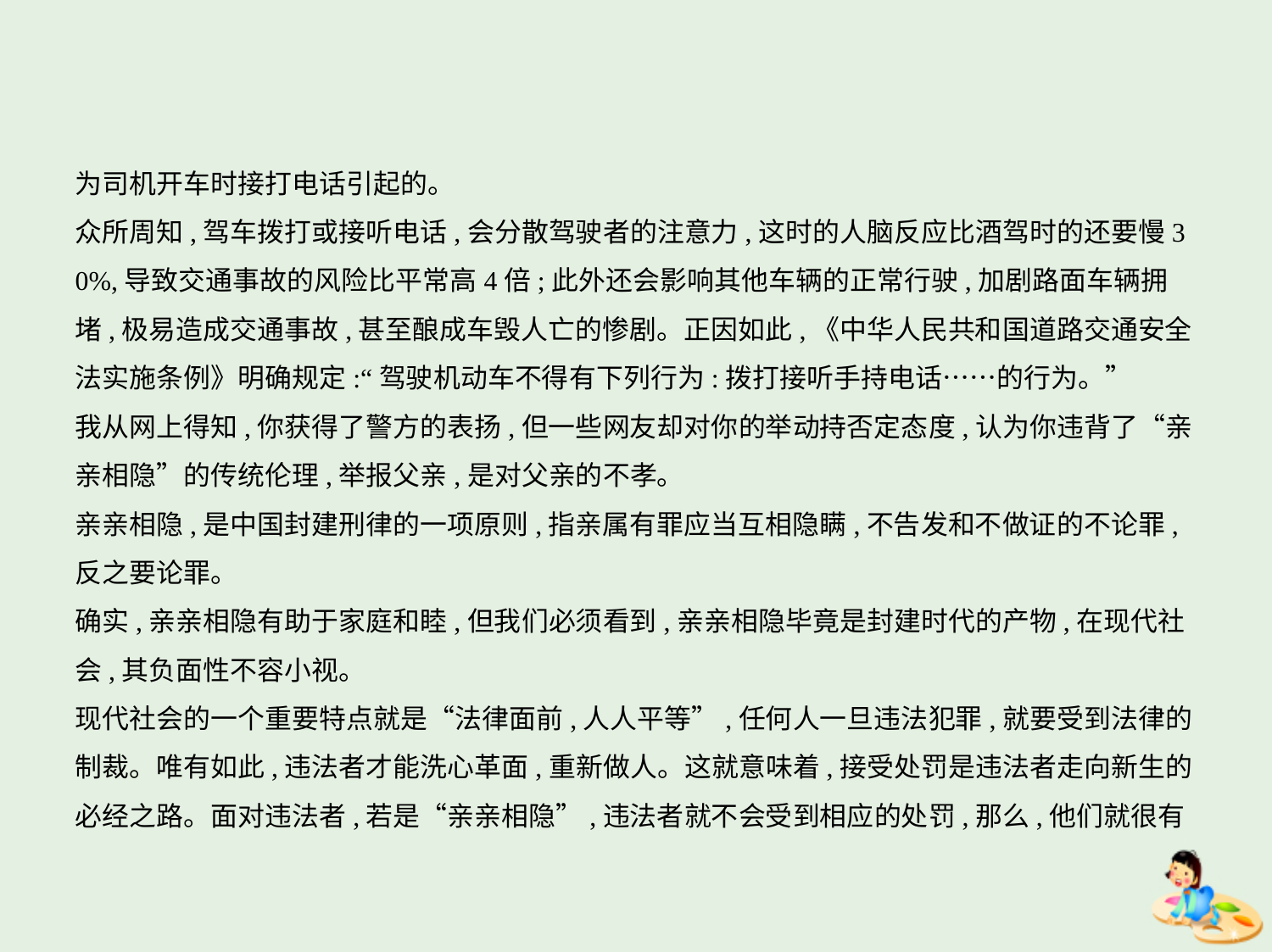

为司机开车时接打电话引起的。
众所周知,驾车拨打或接听电话,会分散驾驶者的注意力,这时的人脑反应比酒驾时的还要慢3
0%,导致交通事故的风险比平常高4倍;此外还会影响其他车辆的正常行驶,加剧路面车辆拥
堵,极易造成交通事故,甚至酿成车毁人亡的惨剧。正因如此,《中华人民共和国道路交通安全
法实施条例》明确规定:“驾驶机动车不得有下列行为:拨打接听手持电话……的行为。”
我从网上得知,你获得了警方的表扬,但一些网友却对你的举动持否定态度,认为你违背了“亲
亲相隐”的传统伦理,举报父亲,是对父亲的不孝。
亲亲相隐,是中国封建刑律的一项原则,指亲属有罪应当互相隐瞒,不告发和不做证的不论罪,
反之要论罪。
确实,亲亲相隐有助于家庭和睦,但我们必须看到,亲亲相隐毕竟是封建时代的产物,在现代社
会,其负面性不容小视。
现代社会的一个重要特点就是“法律面前,人人平等”,任何人一旦违法犯罪,就要受到法律的
制裁。唯有如此,违法者才能洗心革面,重新做人。这就意味着,接受处罚是违法者走向新生的
必经之路。面对违法者,若是“亲亲相隐”,违法者就不会受到相应的处罚,那么,他们就很有